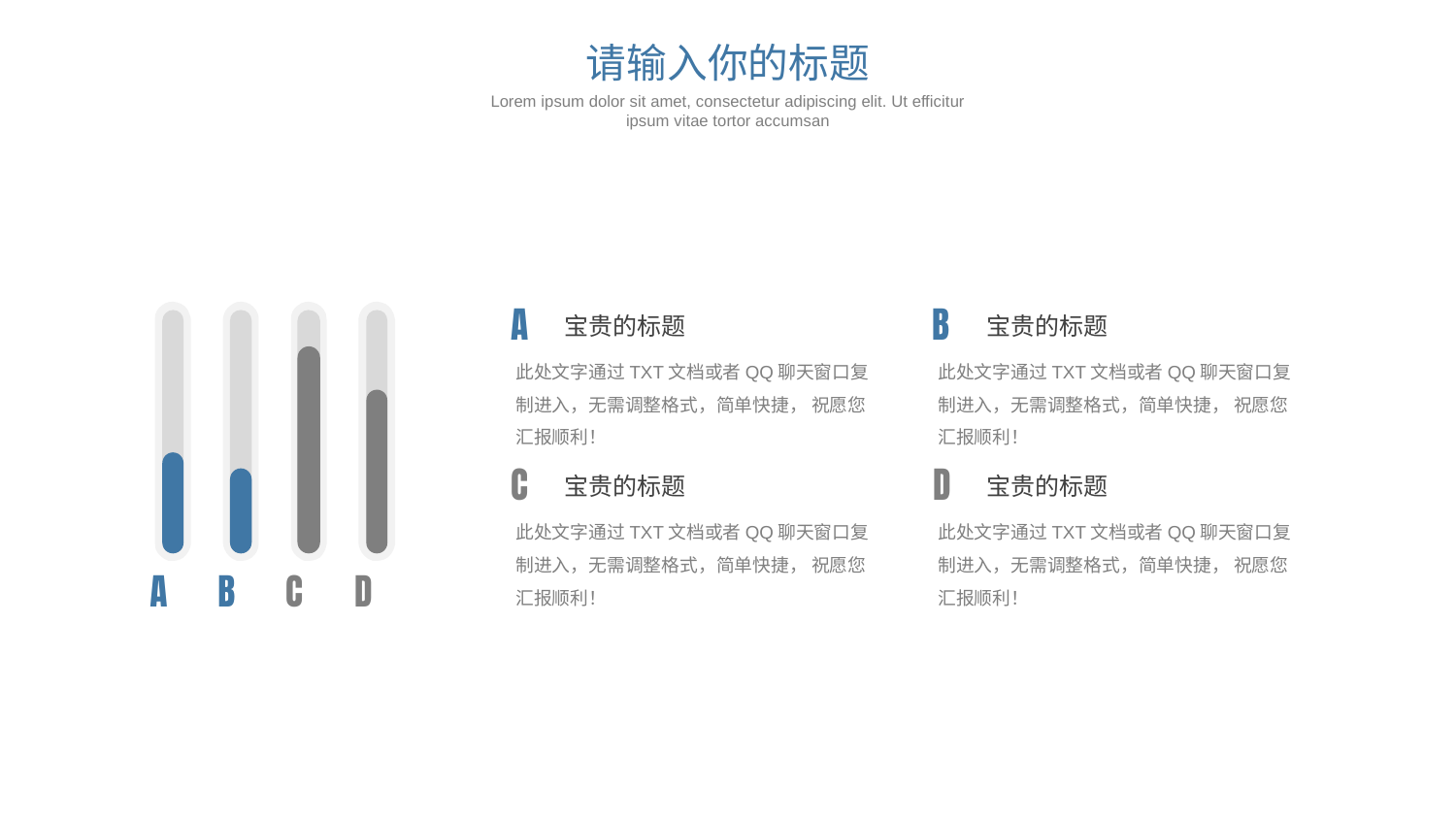

请输入你的标题
Lorem ipsum dolor sit amet, consectetur adipiscing elit. Ut efficitur ipsum vitae tortor accumsan
A
B
宝贵的标题
宝贵的标题
此处文字通过TXT文档或者QQ聊天窗口复制进入，无需调整格式，简单快捷， 祝愿您汇报顺利！
此处文字通过TXT文档或者QQ聊天窗口复制进入，无需调整格式，简单快捷， 祝愿您汇报顺利！

C
D

宝贵的标题
宝贵的标题

此处文字通过TXT文档或者QQ聊天窗口复制进入，无需调整格式，简单快捷， 祝愿您汇报顺利！
此处文字通过TXT文档或者QQ聊天窗口复制进入，无需调整格式，简单快捷， 祝愿您汇报顺利！
A
B
C
D